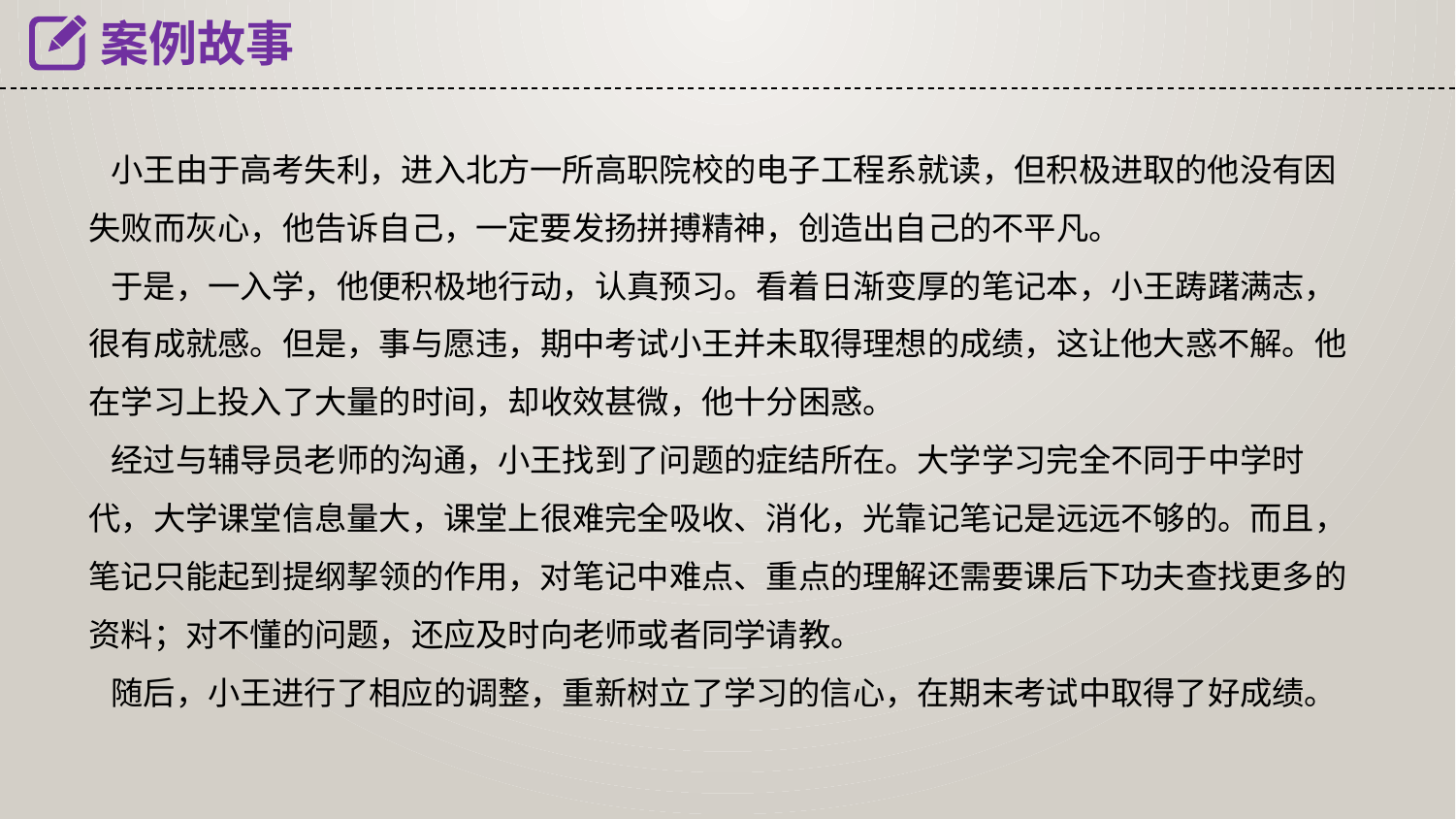

案例故事

  小王由于高考失利，进入北方一所高职院校的电子工程系就读，但积极进取的他没有因失败而灰心，他告诉自己，一定要发扬拼搏精神，创造出自己的不平凡。
  于是，一入学，他便积极地行动，认真预习。看着日渐变厚的笔记本，小王踌躇满志，很有成就感。但是，事与愿违，期中考试小王并未取得理想的成绩，这让他大惑不解。他在学习上投入了大量的时间，却收效甚微，他十分困惑。
  经过与辅导员老师的沟通，小王找到了问题的症结所在。大学学习完全不同于中学时代，大学课堂信息量大，课堂上很难完全吸收、消化，光靠记笔记是远远不够的。而且，笔记只能起到提纲挈领的作用，对笔记中难点、重点的理解还需要课后下功夫查找更多的资料；对不懂的问题，还应及时向老师或者同学请教。
  随后，小王进行了相应的调整，重新树立了学习的信心，在期末考试中取得了好成绩。
93